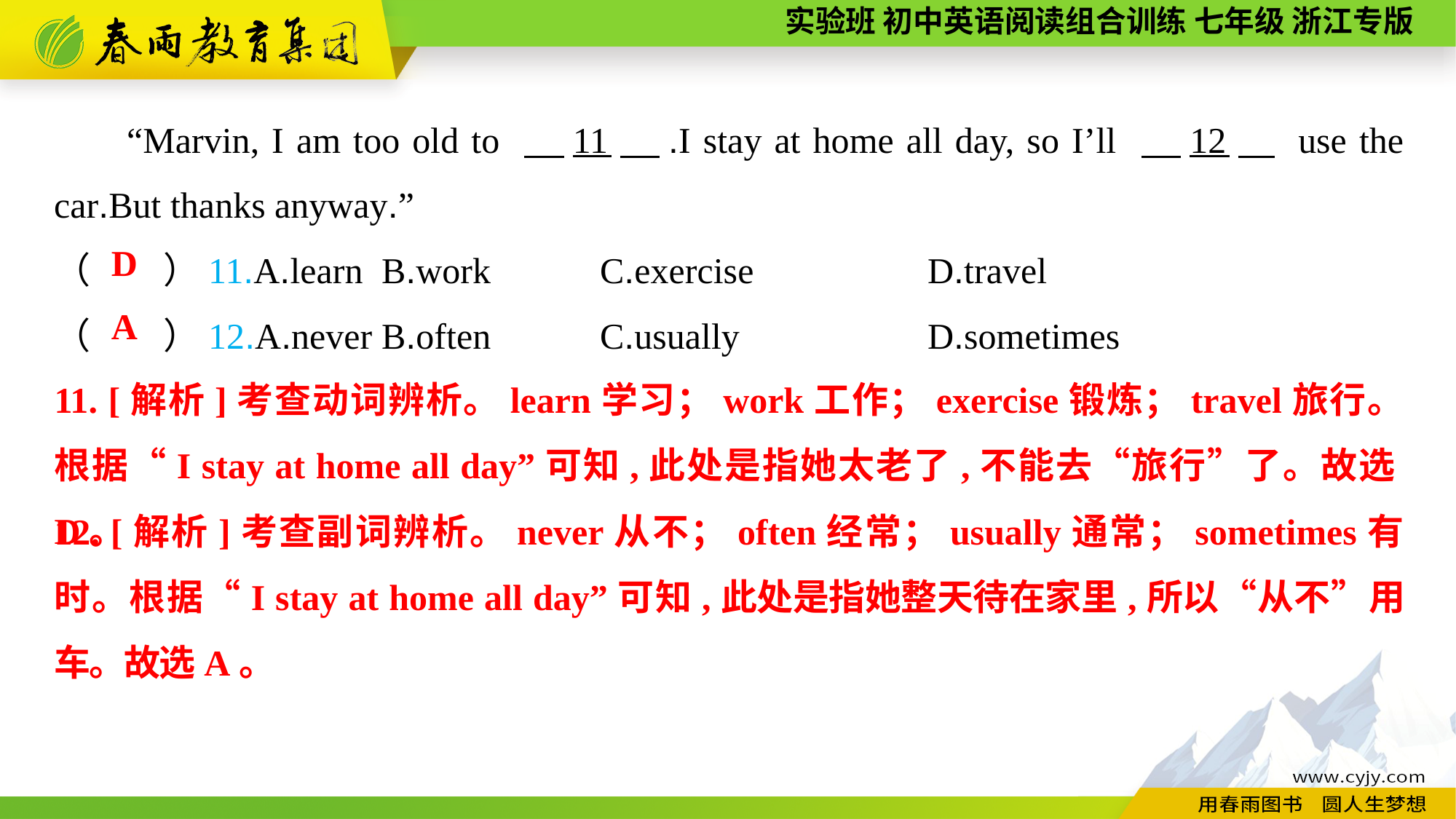

“Marvin, I am too old to 　11　.I stay at home all day, so I’ll 　12　 use the car.But thanks anyway.”
（　　）11.A.learn	B.work	C.exercise		D.travel
（　　）12.A.never	B.often	C.usually		D.sometimes
D
A
11. [解析]考查动词辨析。learn学习；work工作；exercise锻炼；travel旅行。根据“I stay at home all day”可知,此处是指她太老了,不能去“旅行”了。故选D。
12. [解析]考查副词辨析。never从不；often经常；usually通常；sometimes有时。根据“I stay at home all day”可知,此处是指她整天待在家里,所以“从不”用车。故选A。